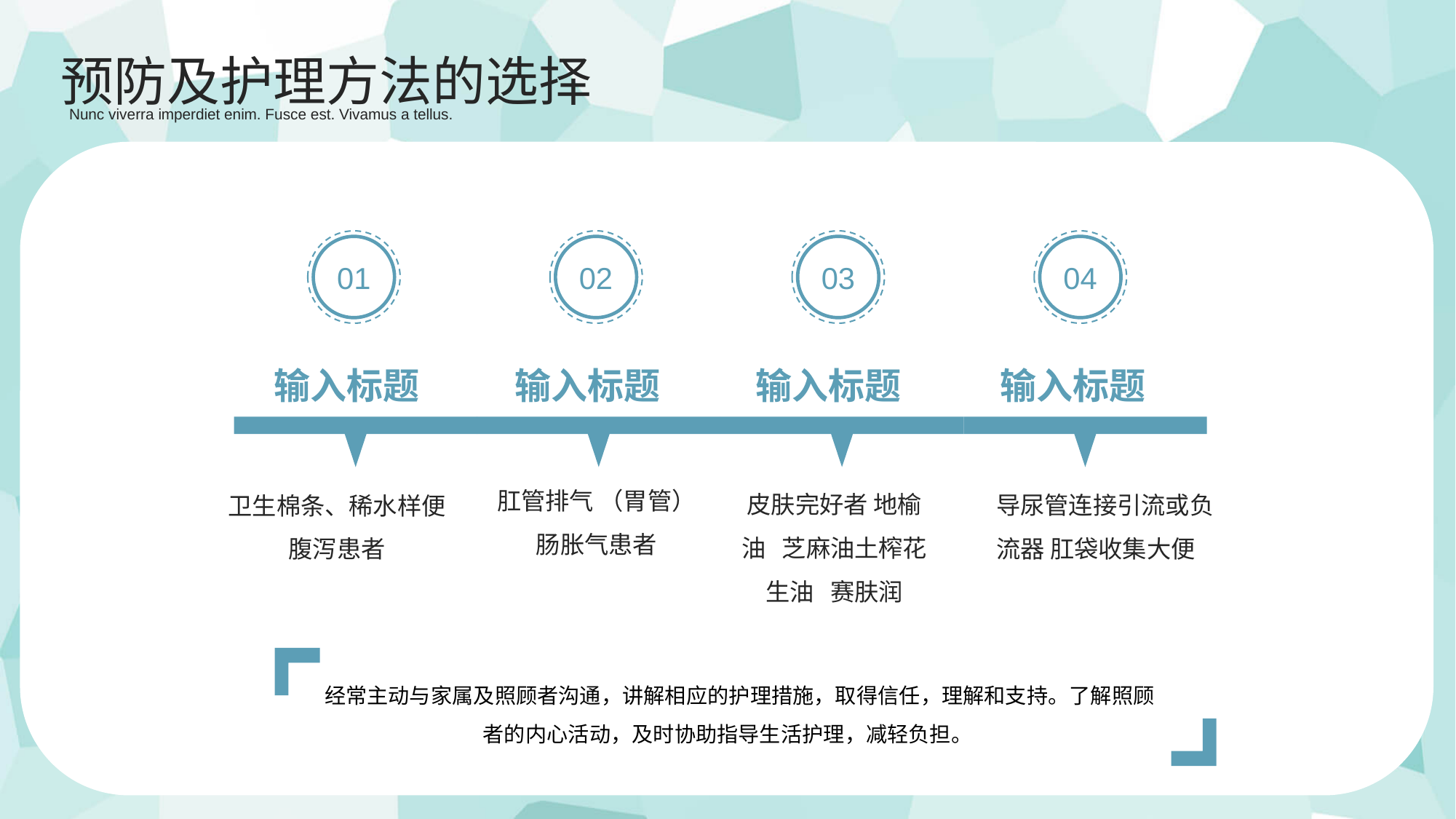

预防及护理方法的选择
  Nunc viverra imperdiet enim. Fusce est. Vivamus a tellus.

01
02
03
04
输入标题
输入标题
输入标题
输入标题

肛管排气 （胃管） 肠胀气患者
皮肤完好者 地榆油   芝麻油土榨花生油   赛肤润
卫生棉条、稀水样便腹泻患者
导尿管连接引流或负流器 肛袋收集大便

    经常主动与家属及照顾者沟通，讲解相应的护理措施，取得信任，理解和支持。了解照顾者的内心活动，及时协助指导生活护理，减轻负担。